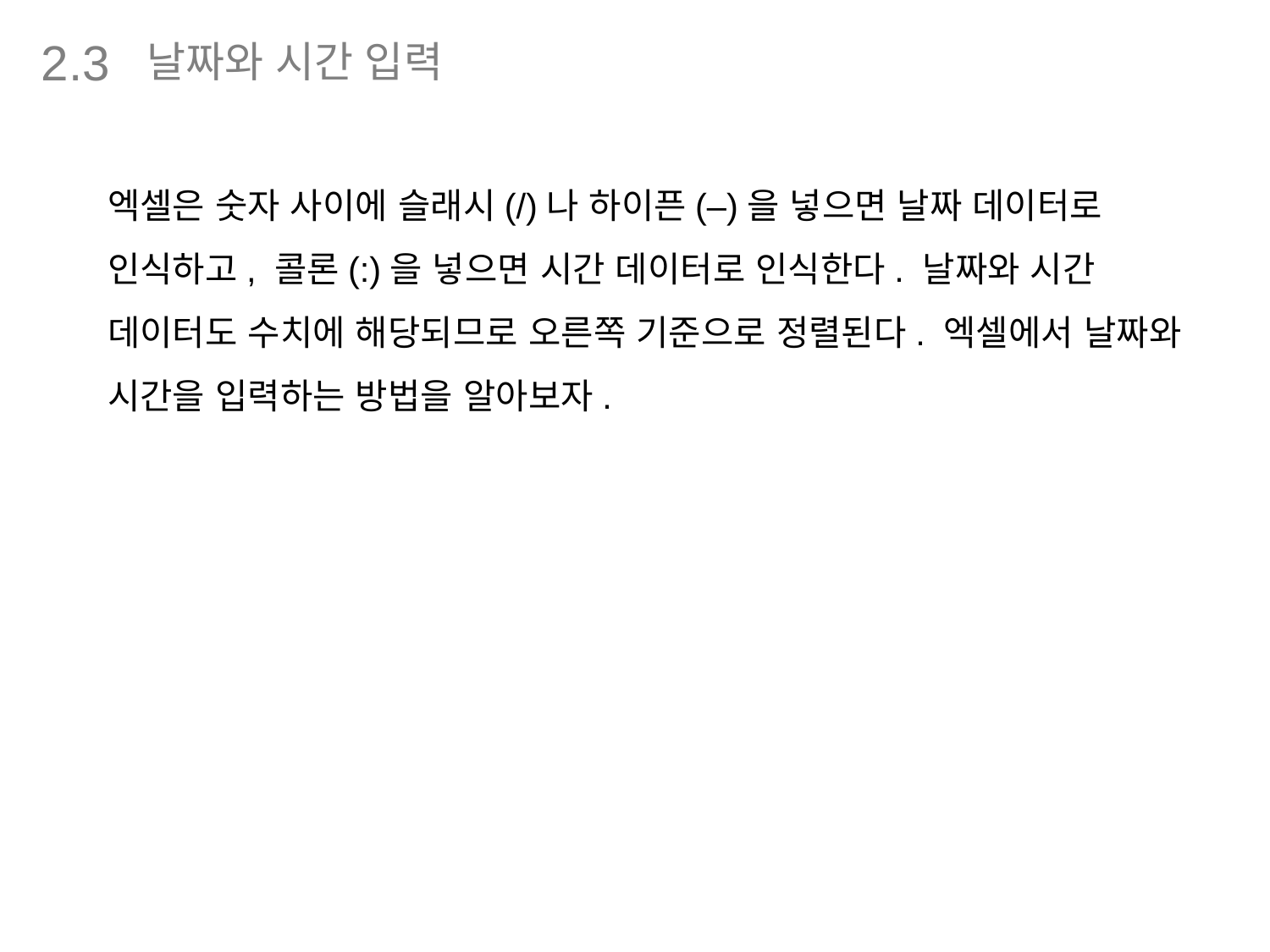

날짜와 시간 입력
2.3
엑셀은 숫자 사이에 슬래시(/)나 하이픈(–)을 넣으면 날짜 데이터로 인식하고, 콜론(:)을 넣으면 시간 데이터로 인식한다. 날짜와 시간 데이터도 수치에 해당되므로 오른쪽 기준으로 정렬된다. 엑셀에서 날짜와 시간을 입력하는 방법을 알아보자.